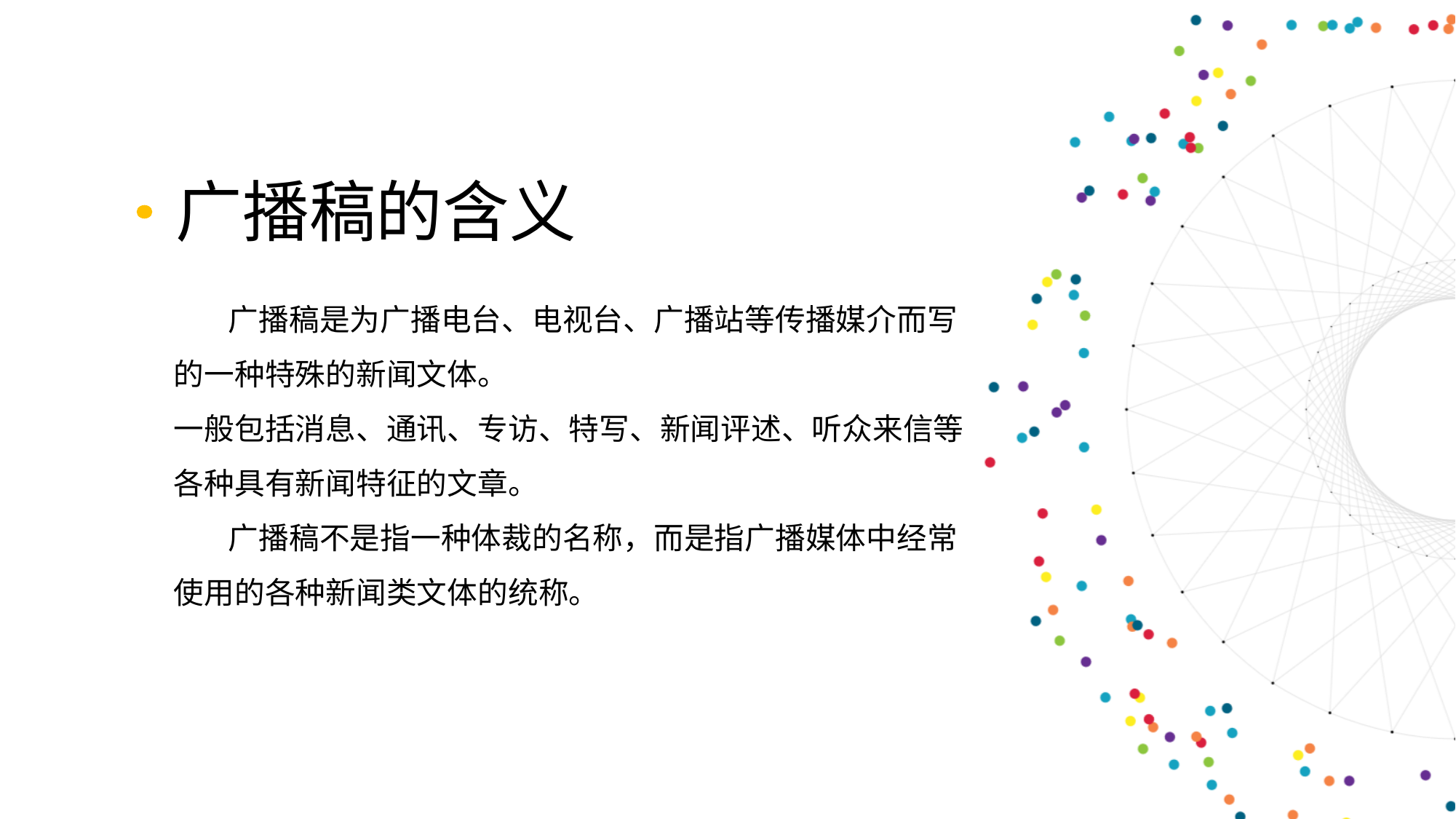

广播稿的含义

       广播稿是为广播电台、电视台、广播站等传播媒介而写的一种特殊的新闻文体。
一般包括消息、通讯、专访、特写、新闻评述、听众来信等各种具有新闻特征的文章。
       广播稿不是指一种体裁的名称，而是指广播媒体中经常使用的各种新闻类文体的统称。